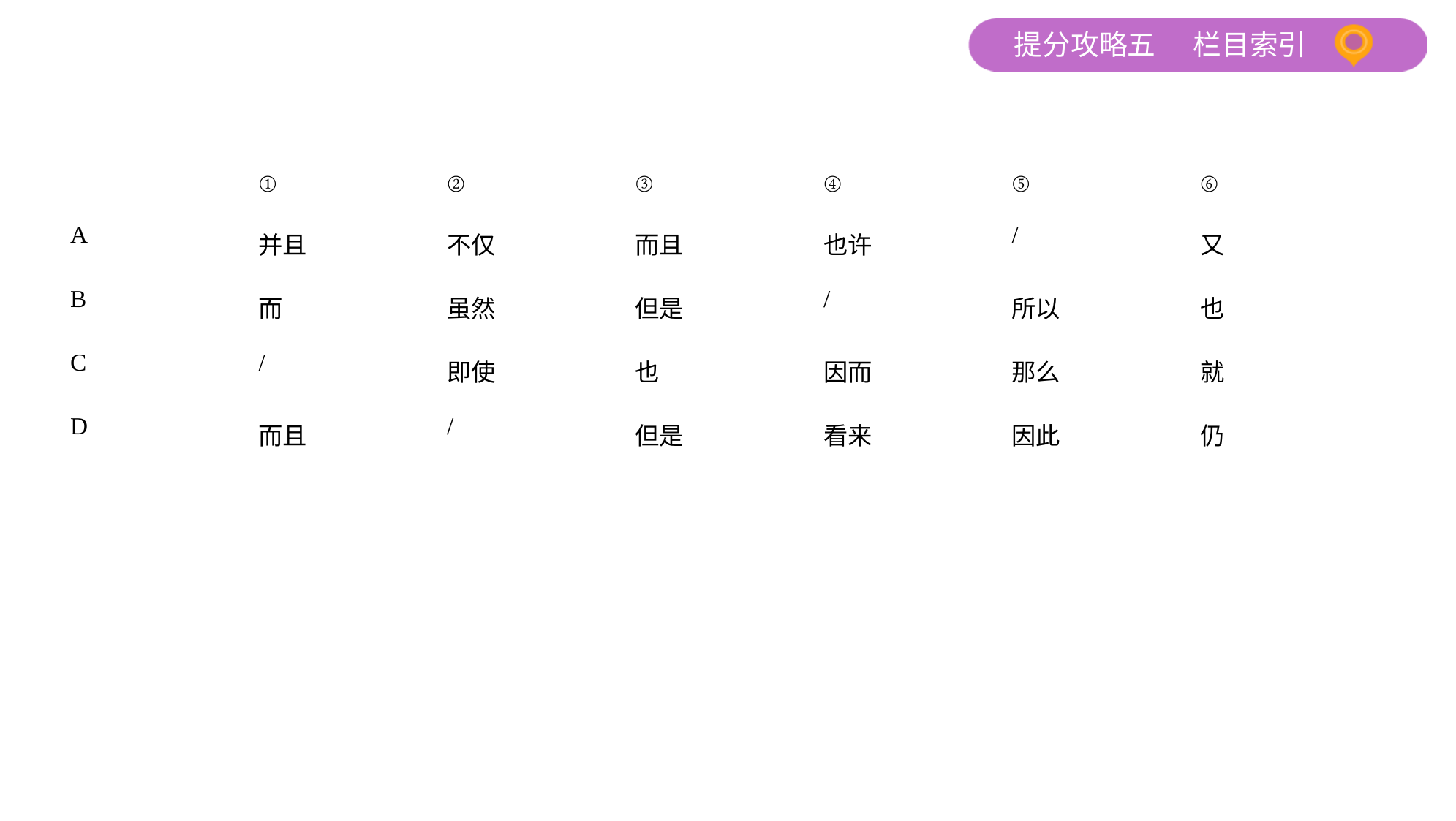

|  | ① | ② | ③ | ④ | ⑤ | ⑥ |
| --- | --- | --- | --- | --- | --- | --- |
| A | 并且 | 不仅 | 而且 | 也许 | / | 又 |
| B | 而 | 虽然 | 但是 | / | 所以 | 也 |
| C | / | 即使 | 也 | 因而 | 那么 | 就 |
| D | 而且 | / | 但是 | 看来 | 因此 | 仍 |